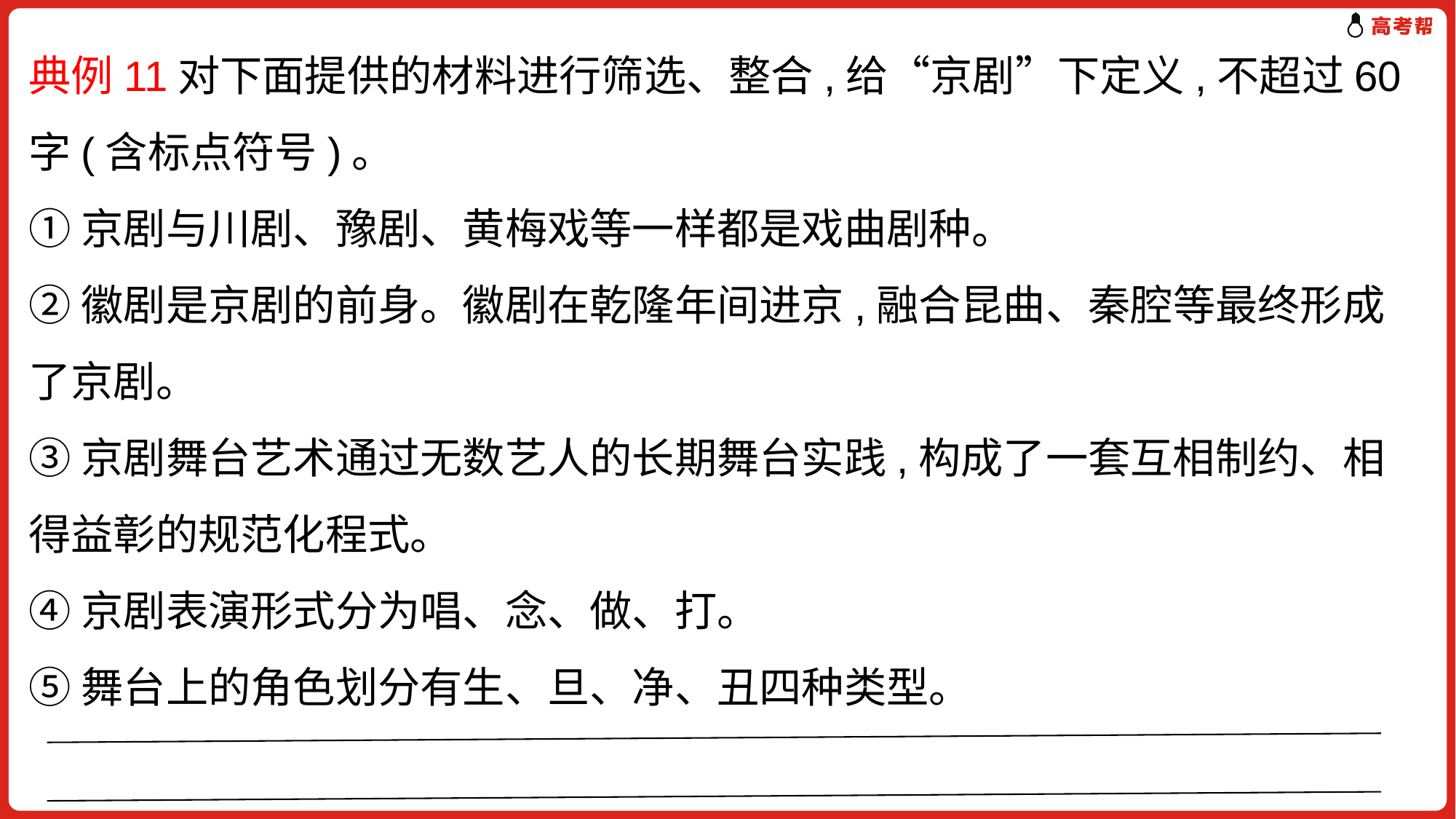

典例11对下面提供的材料进行筛选、整合,给“京剧”下定义,不超过60字(含标点符号)。
①京剧与川剧、豫剧、黄梅戏等一样都是戏曲剧种。
②徽剧是京剧的前身。徽剧在乾隆年间进京,融合昆曲、秦腔等最终形成了京剧。
③京剧舞台艺术通过无数艺人的长期舞台实践,构成了一套互相制约、相得益彰的规范化程式。
④京剧表演形式分为唱、念、做、打。
⑤舞台上的角色划分有生、旦、净、丑四种类型。